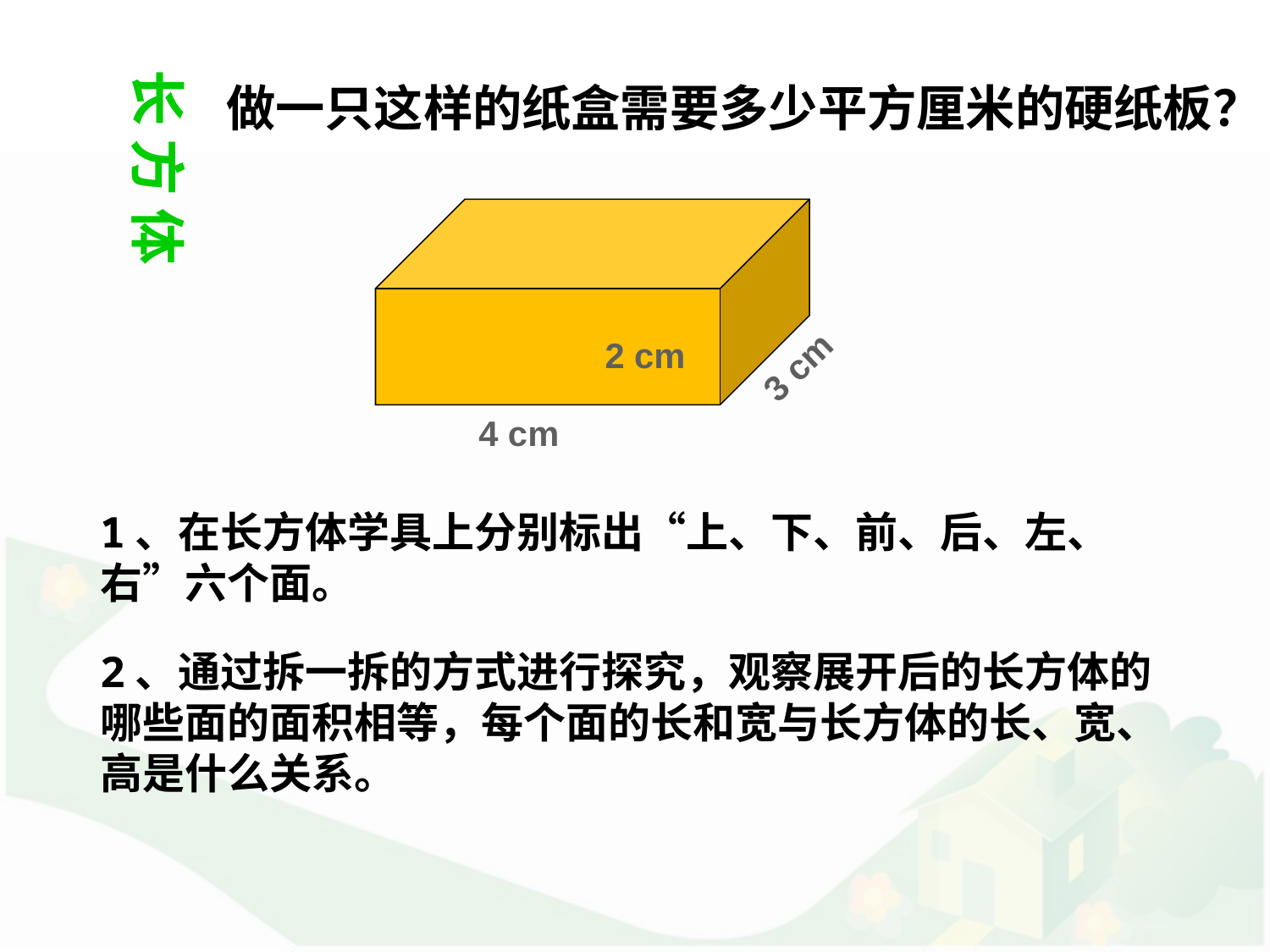

长 方 体
# 做一只这样的纸盒需要多少平方厘米的硬纸板？

3 cm
2 cm
4 cm
1、在长方体学具上分别标出“上、下、前、后、左、右”六个面。
2、通过拆一拆的方式进行探究，观察展开后的长方体的哪些面的面积相等，每个面的长和宽与长方体的长、宽、高是什么关系。